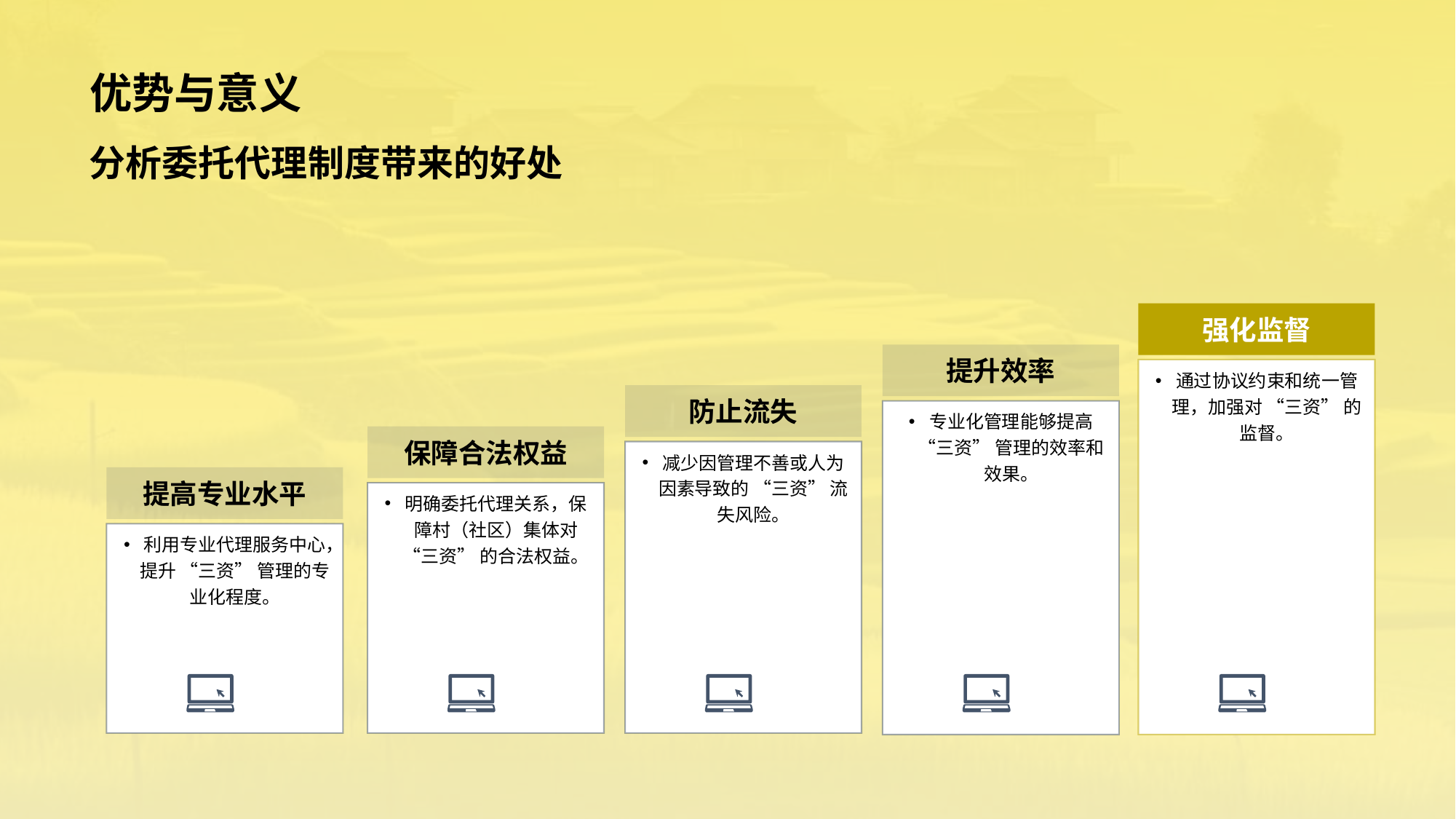

# 优势与意义
分析委托代理制度带来的好处
强化监督
通过协议约束和统一管理，加强对 “三资” 的监督。

提升效率
专业化管理能够提高 “三资” 管理的效率和效果。

防止流失
减少因管理不善或人为因素导致的 “三资” 流失风险。

保障合法权益
明确委托代理关系，保障村（社区）集体对 “三资” 的合法权益。

提高专业水平
利用专业代理服务中心，提升 “三资” 管理的专业化程度。